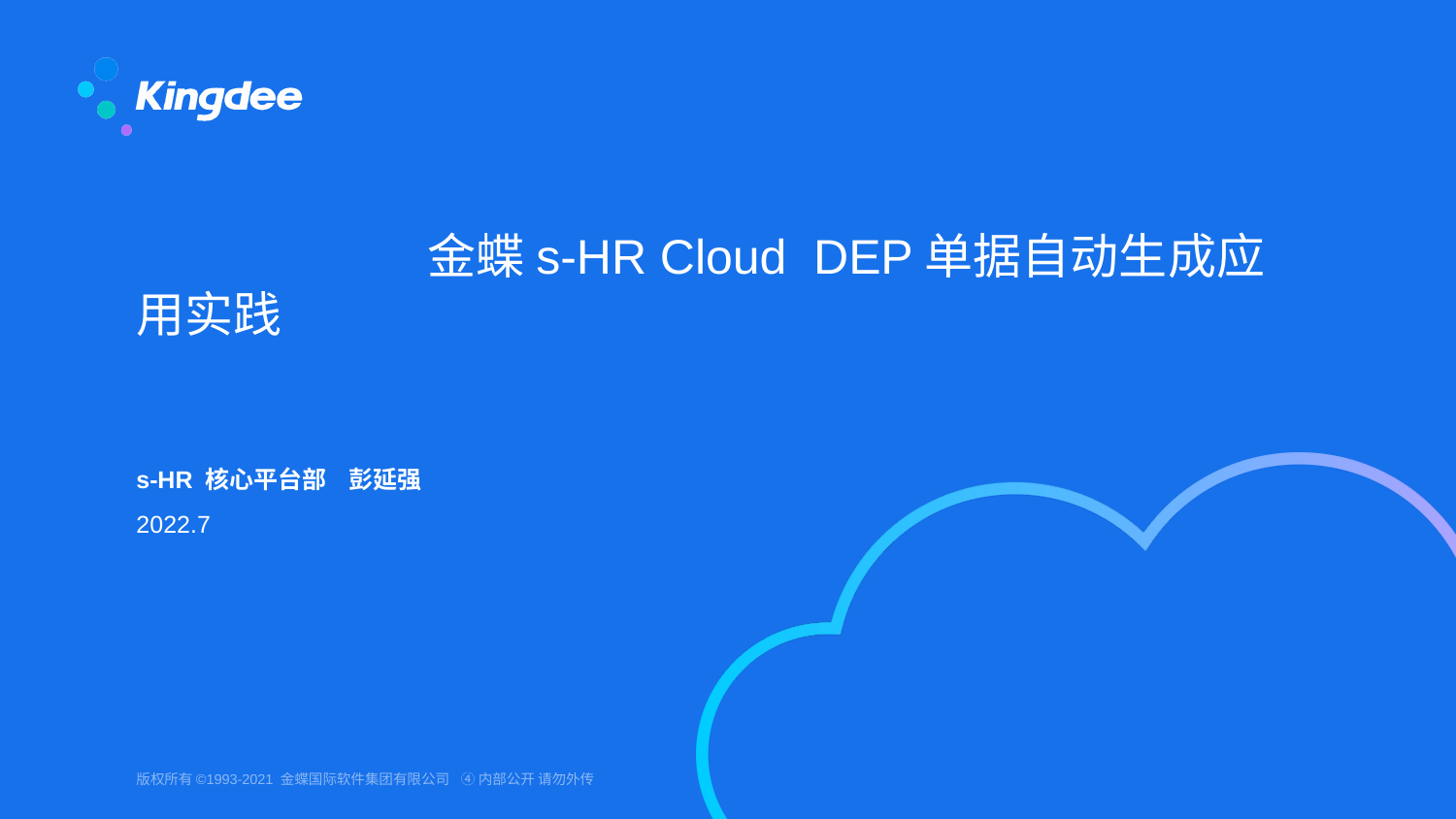

金蝶s-HR Cloud  DEP单据自动生成应用实践
s-HR 核心平台部    彭延强
2022.7